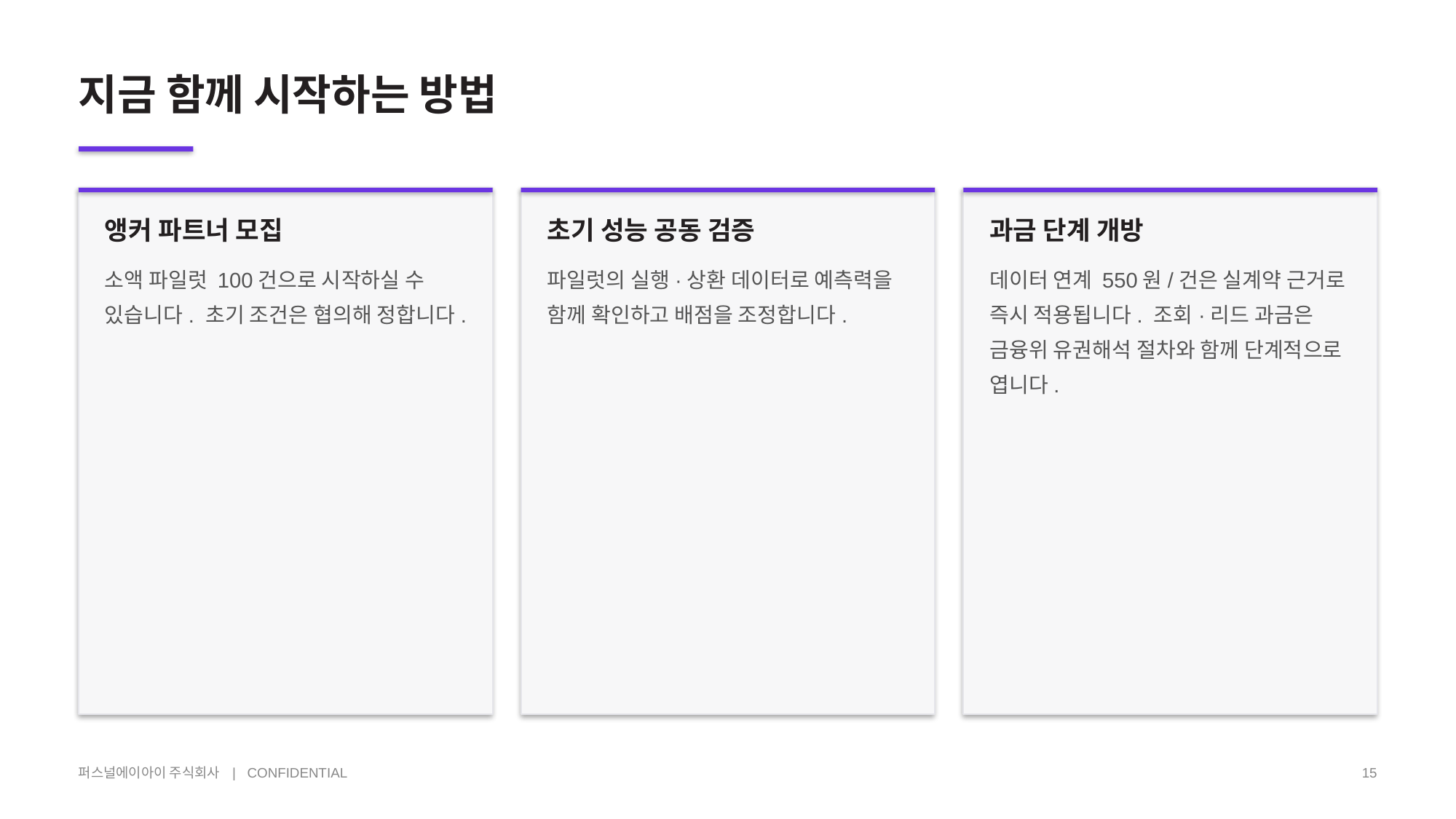

지금 함께 시작하는 방법

앵커 파트너 모집
소액 파일럿 100건으로 시작하실 수 있습니다. 초기 조건은 협의해 정합니다.
초기 성능 공동 검증
파일럿의 실행·상환 데이터로 예측력을 함께 확인하고 배점을 조정합니다.
과금 단계 개방
데이터 연계 550원/건은 실계약 근거로 즉시 적용됩니다. 조회·리드 과금은 금융위 유권해석 절차와 함께 단계적으로 엽니다.
퍼스널에이아이 주식회사   |   CONFIDENTIAL
15